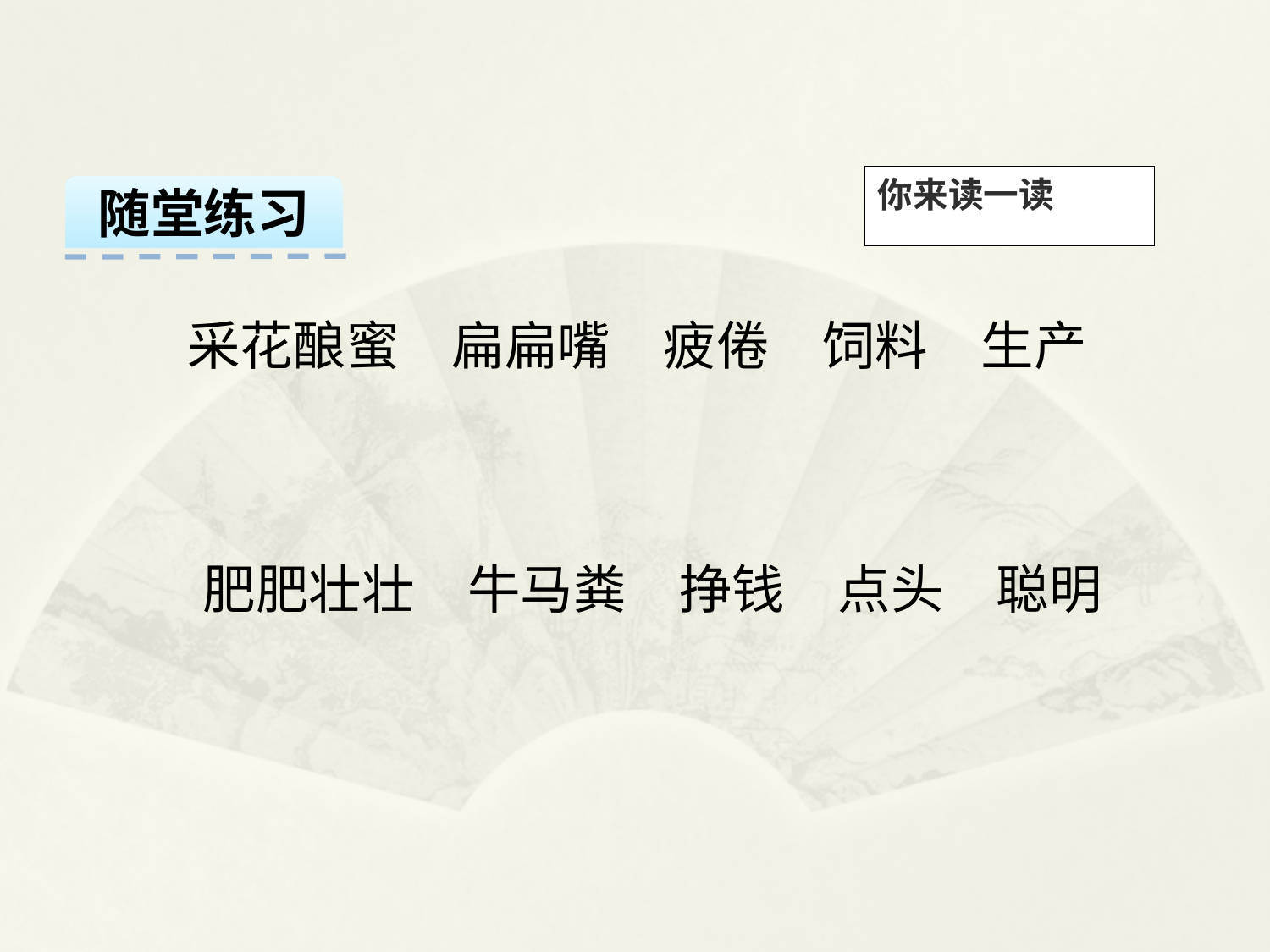

# 你来读一读
随堂练习

采花酿蜜　扁扁嘴　疲倦　饲料　生产
肥肥壮壮　牛马粪　挣钱　点头　聪明